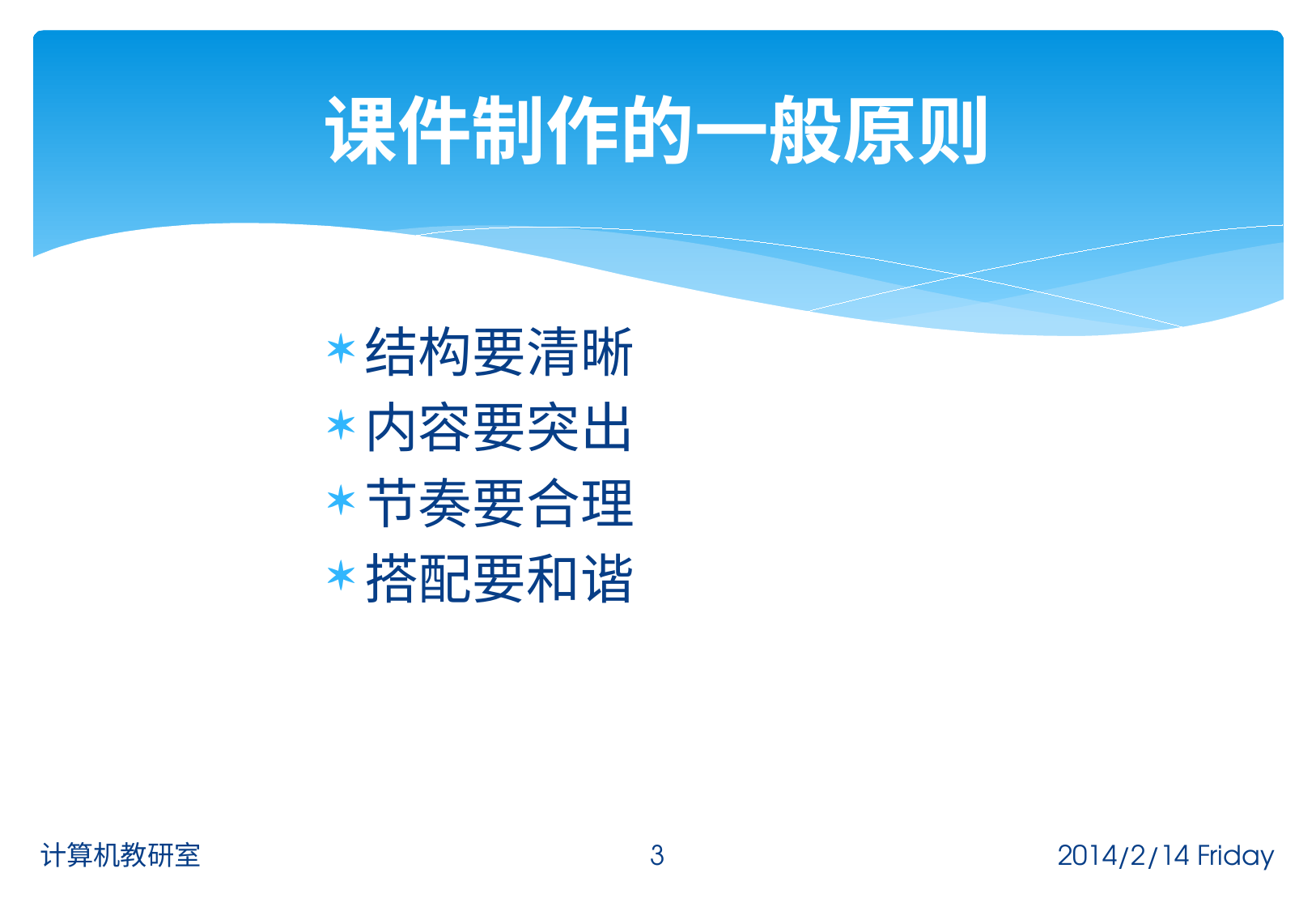

# 课件制作的一般原则
结构要清晰
内容要突出
节奏要合理
搭配要和谐
3
计算机教研室
2014/2/14 Friday